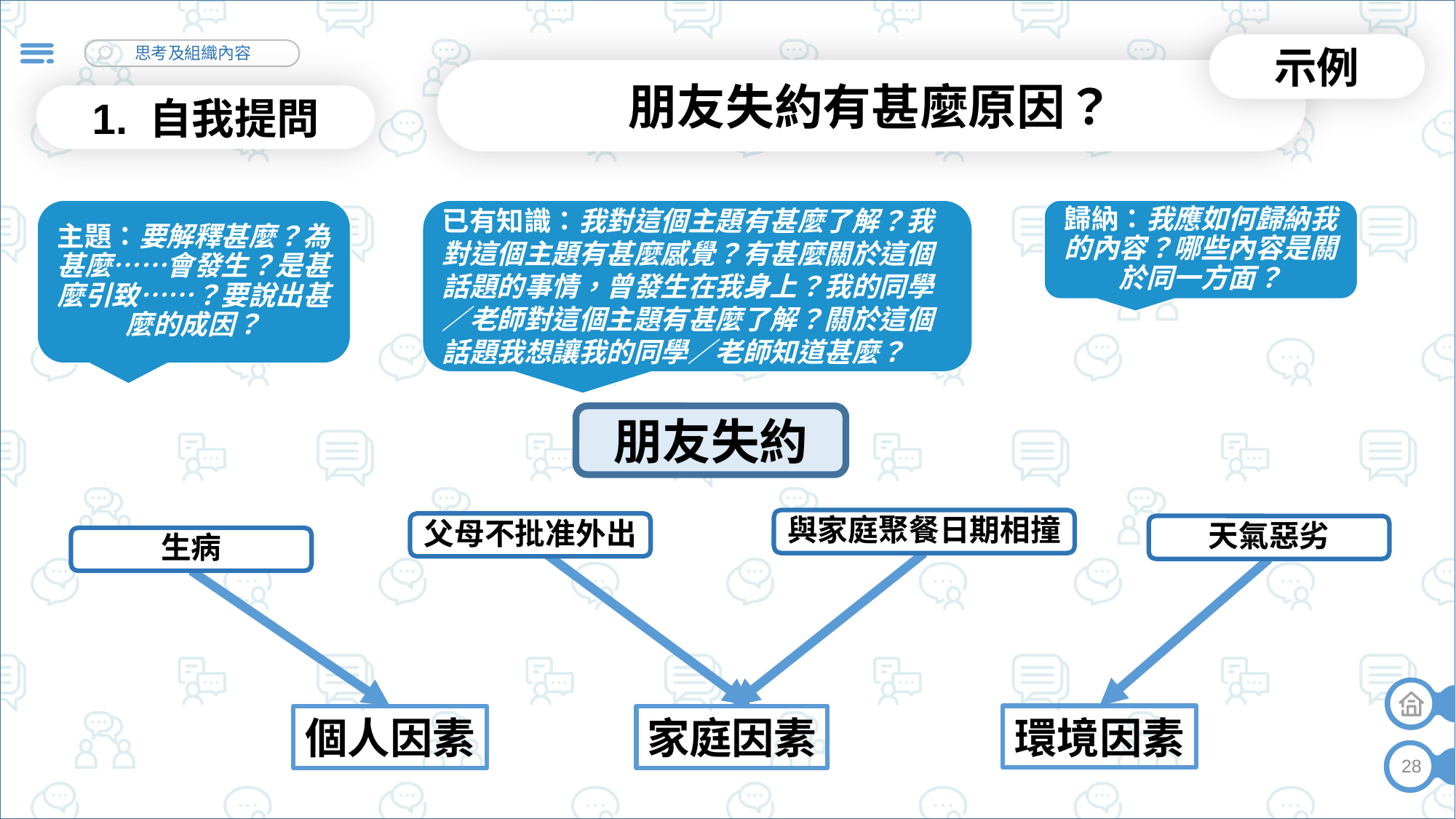

示例
朋友失約有甚麼原因？
1. 自我提問
已有知識：我對這個主題有甚麼了解？我對這個主題有甚麼感覺？有甚麼關於這個話題的事情，曾發生在我身上？我的同學／老師對這個主題有甚麼了解？關於這個話題我想讓我的同學／老師知道甚麼？
主題：要解釋甚麼？為甚麼……會發生？是甚麼引致……？要說出甚麼的成因？
歸納：我應如何歸納我的內容？哪些內容是關於同一方面？

朋友失約
與家庭聚餐日期相撞
父母不批准外出
天氣惡劣
生病
環境因素
家庭因素
個人因素
28